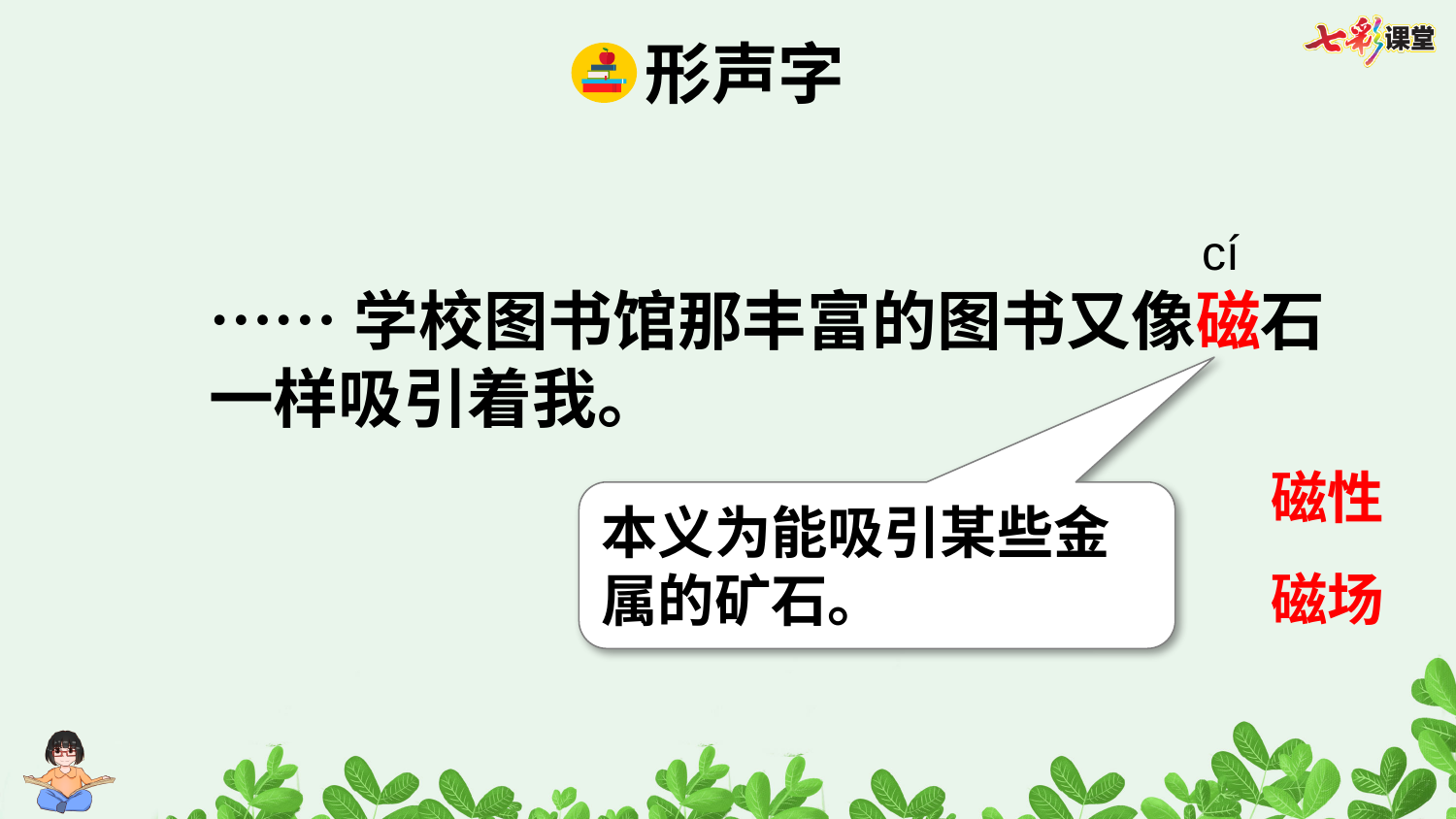

形声字

cí
……学校图书馆那丰富的图书又像磁石一样吸引着我。
磁性
磁场
本义为能吸引某些金属的矿石。